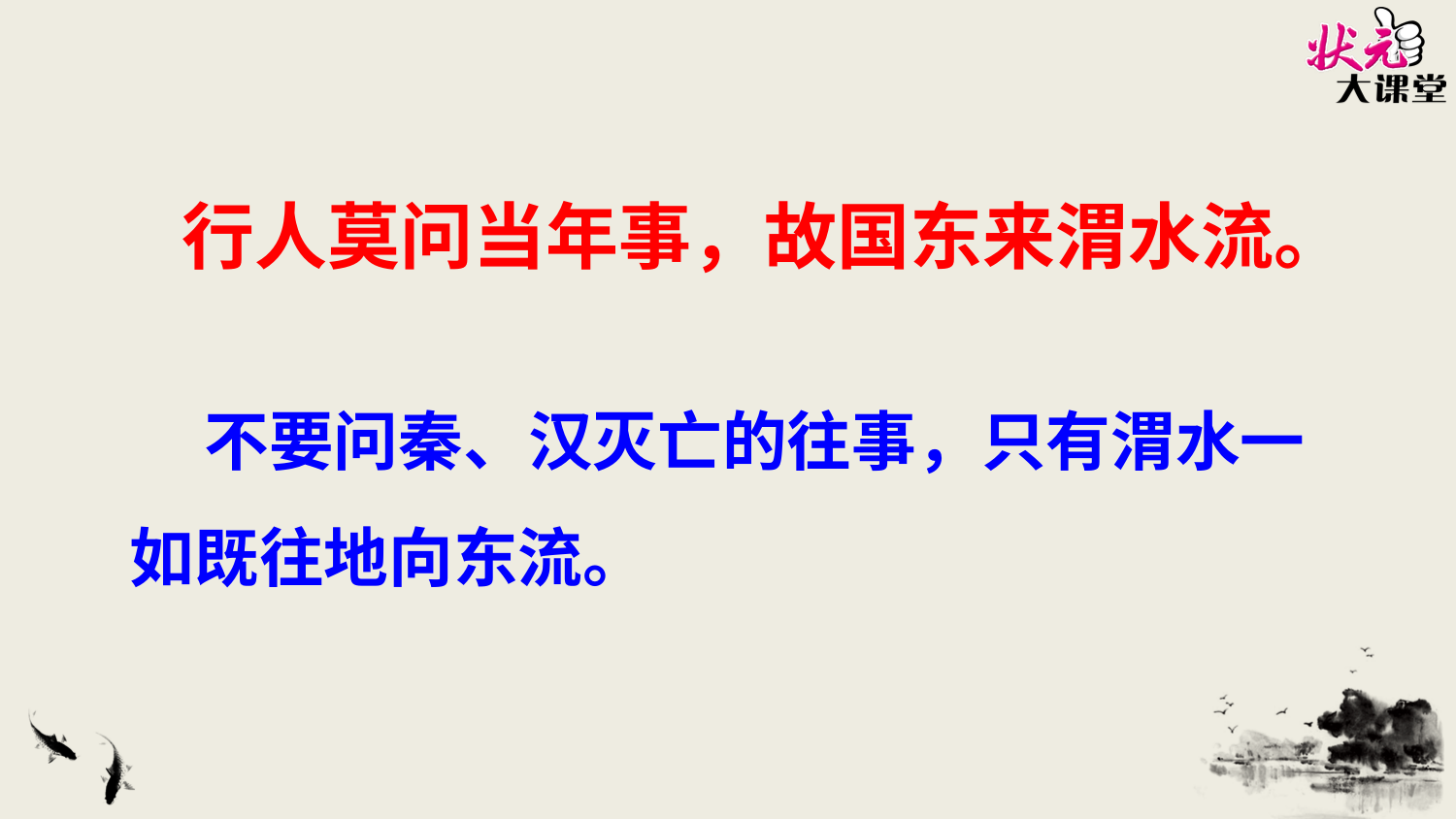

状元成才路
状元成才路
行人莫问当年事，故国东来渭水流。
状元成才路
状元成才路
状元成才路
状元成才路
状元成才路
状元成才路
状元成才路
状元成才路
状元成才路
状元成才路
状元成才路
状元成才路
状元成才路
状元成才路
状元成才路
状元成才路
状元成才路
状元成才路
状元成才路
状元成才路
状元成才路
状元成才路
状元成才路
状元成才路
状元成才路
状元成才路
状元成才路
状元成才路
状元成才路
状元成才路
状元成才路
状元成才路
状元成才路
状元成才路
状元成才路
状元成才路
状元成才路
    不要问秦、汉灭亡的往事，只有渭水一如既往地向东流。
状元成才路
状元成才路
状元成才路
状元成才路
状元成才路
状元成才路
状元成才路
状元成才路
状元成才路
状元成才路
状元成才路
状元成才路
状元成才路
状元成才路
状元成才路
状元成才路
状元成才路
状元成才路
状元成才路
状元成才路
状元成才路
状元成才路
状元成才路
状元成才路
状元成才路
状元成才路
状元成才路
状元成才路
状元成才路
状元成才路
状元成才路
状元成才路
状元成才路
状元成才路
状元成才路
状元成才路
状元成才路
状元成才路
状元成才路
状元成才路
状元成才路
状元成才路
状元成才路
状元成才路
状元成才路
状元成才路
状元成才路
状元成才路
状元成才路
状元成才路
状元成才路
状元成才路
状元成才路
状元成才路
状元成才路
状元成才路
状元成才路
状元成才路
状元成才路
状元成才路
状元成才路